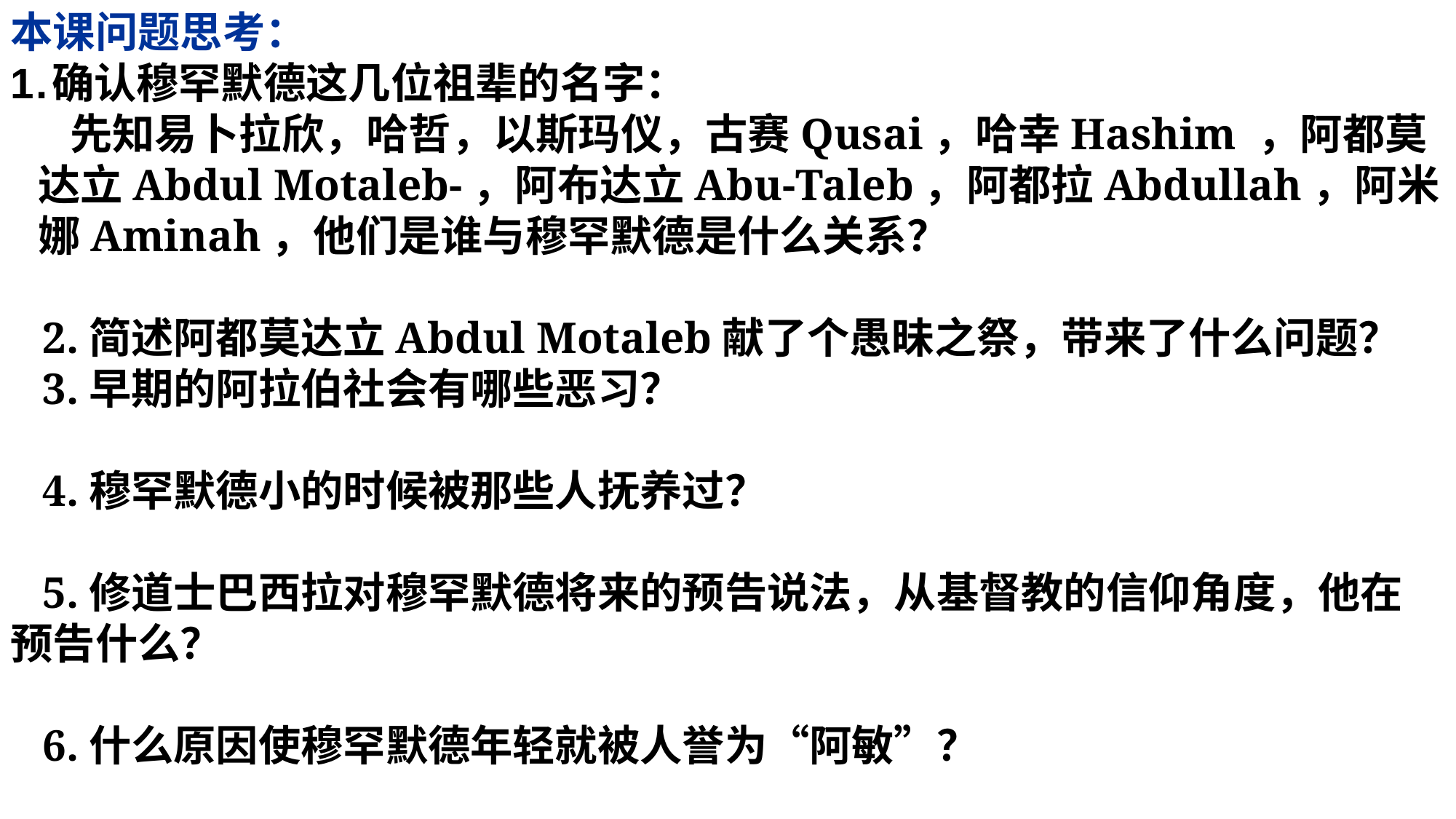

本课问题思考：
确认穆罕默德这几位祖辈的名字：
先知易卜拉欣，哈哲，以斯玛仪，古赛Qusai，哈幸Hashim ，阿都莫达立Abdul Motaleb-，阿布达立Abu-Taleb，阿都拉Abdullah，阿米娜Aminah，他们是谁与穆罕默德是什么关系？

2.简述阿都莫达立Abdul Motaleb献了个愚昧之祭，带来了什么问题？
3.早期的阿拉伯社会有哪些恶习？

4.穆罕默德小的时候被那些人抚养过？

5.修道士巴西拉对穆罕默德将来的预告说法，从基督教的信仰角度，他在预告什么？

6.什么原因使穆罕默德年轻就被人誉为“阿敏”？